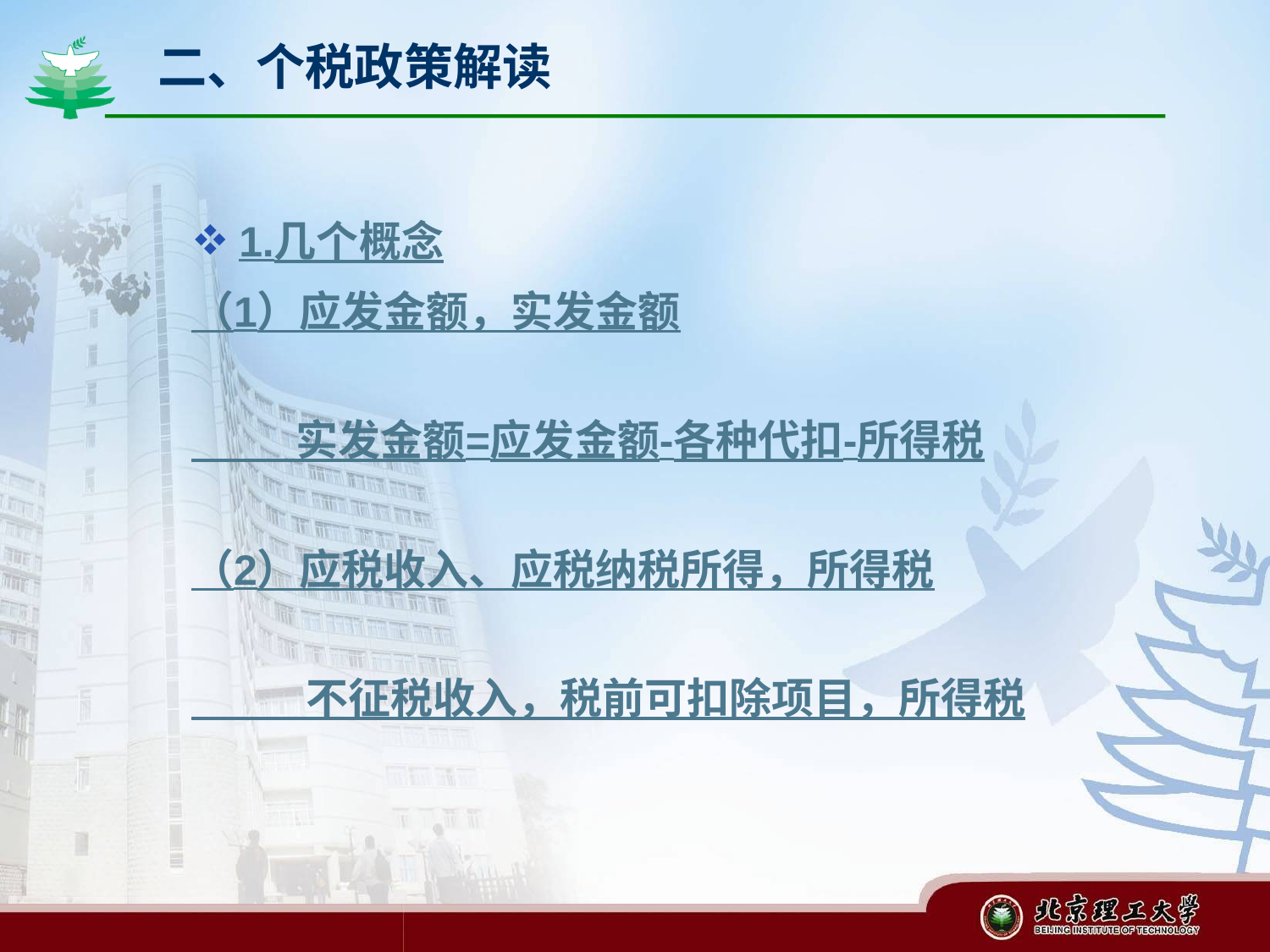

# 二、个税政策解读
1.几个概念
（1）应发金额，实发金额

           实发金额=应发金额-各种代扣-所得税

（2）应税收入、应税纳税所得，所得税

            不征税收入，税前可扣除项目，所得税